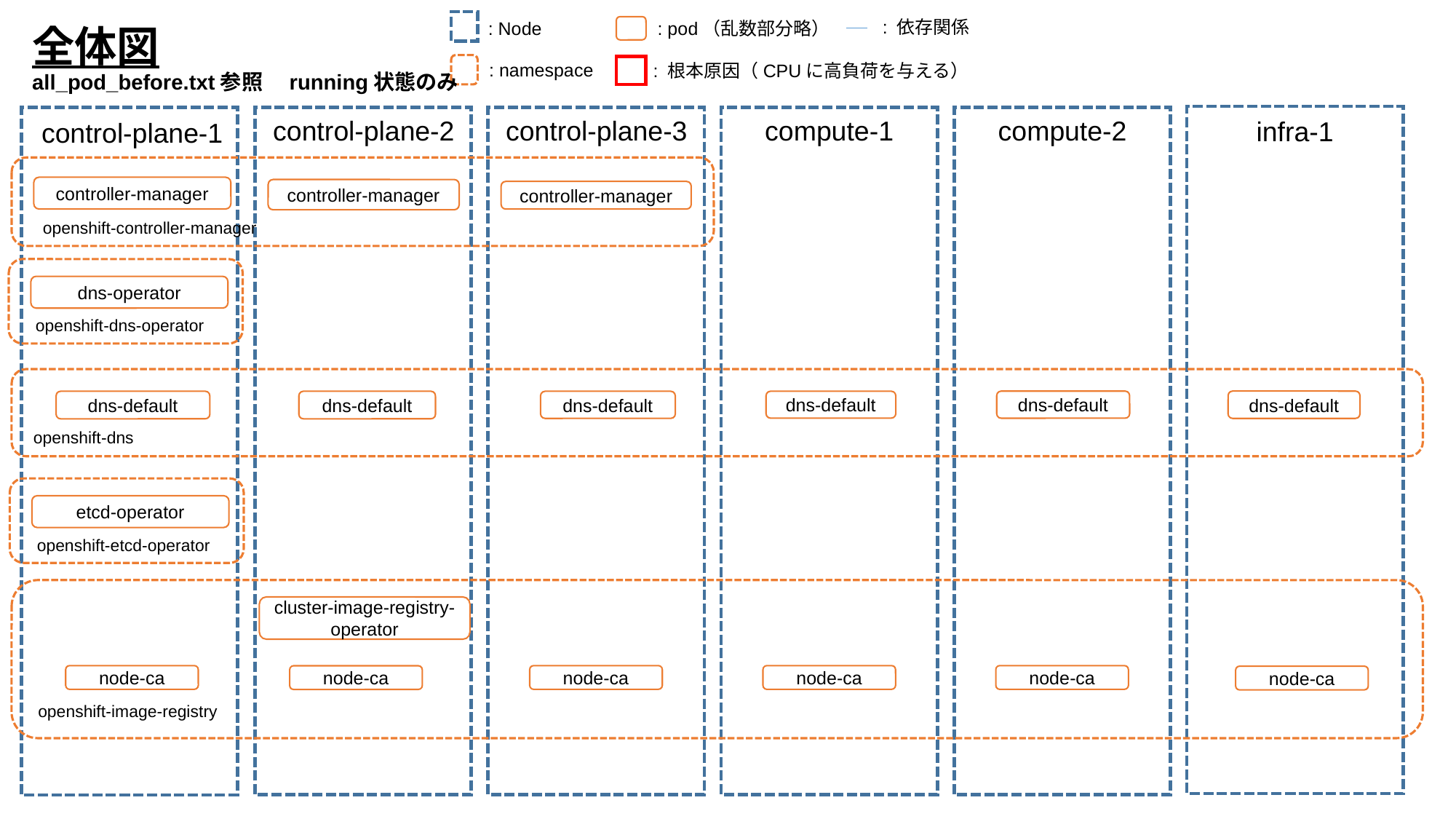

: 依存関係
: pod（乱数部分略）

: Node
全体図
all_pod_before.txt参照　running状態のみ
: namespace

: 根本原因（CPUに高負荷を与える）

compute-1
compute-2
control-plane-3
control-plane-2
infra-1
control-plane-1

controller-manager
controller-manager
controller-manager
openshift-controller-manager

dns-operator
openshift-dns-operator

dns-default
dns-default
dns-default
dns-default
dns-default
dns-default
openshift-dns

etcd-operator
openshift-etcd-operator

cluster-image-registry-operator
node-ca
node-ca
node-ca
node-ca
node-ca
node-ca
openshift-image-registry